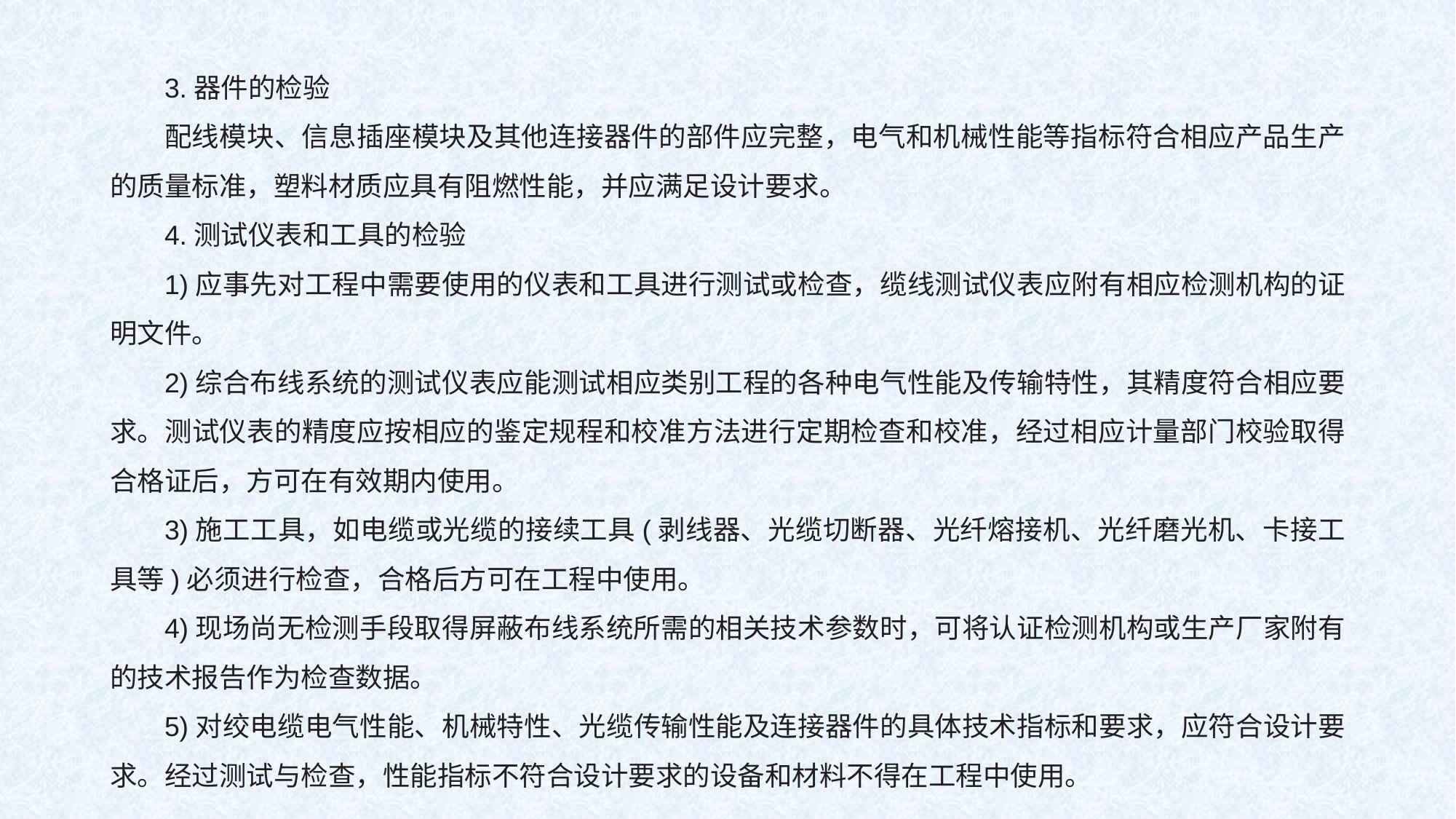

3.器件的检验
配线模块、信息插座模块及其他连接器件的部件应完整，电气和机械性能等指标符合相应产品生产的质量标准，塑料材质应具有阻燃性能，并应满足设计要求。
4.测试仪表和工具的检验
1)应事先对工程中需要使用的仪表和工具进行测试或检查，缆线测试仪表应附有相应检测机构的证明文件。
2)综合布线系统的测试仪表应能测试相应类别工程的各种电气性能及传输特性，其精度符合相应要求。测试仪表的精度应按相应的鉴定规程和校准方法进行定期检查和校准，经过相应计量部门校验取得合格证后，方可在有效期内使用。
3)施工工具，如电缆或光缆的接续工具(剥线器、光缆切断器、光纤熔接机、光纤磨光机、卡接工具等)必须进行检查，合格后方可在工程中使用。
4)现场尚无检测手段取得屏蔽布线系统所需的相关技术参数时，可将认证检测机构或生产厂家附有的技术报告作为检查数据。
5)对绞电缆电气性能、机械特性、光缆传输性能及连接器件的具体技术指标和要求，应符合设计要求。经过测试与检查，性能指标不符合设计要求的设备和材料不得在工程中使用。